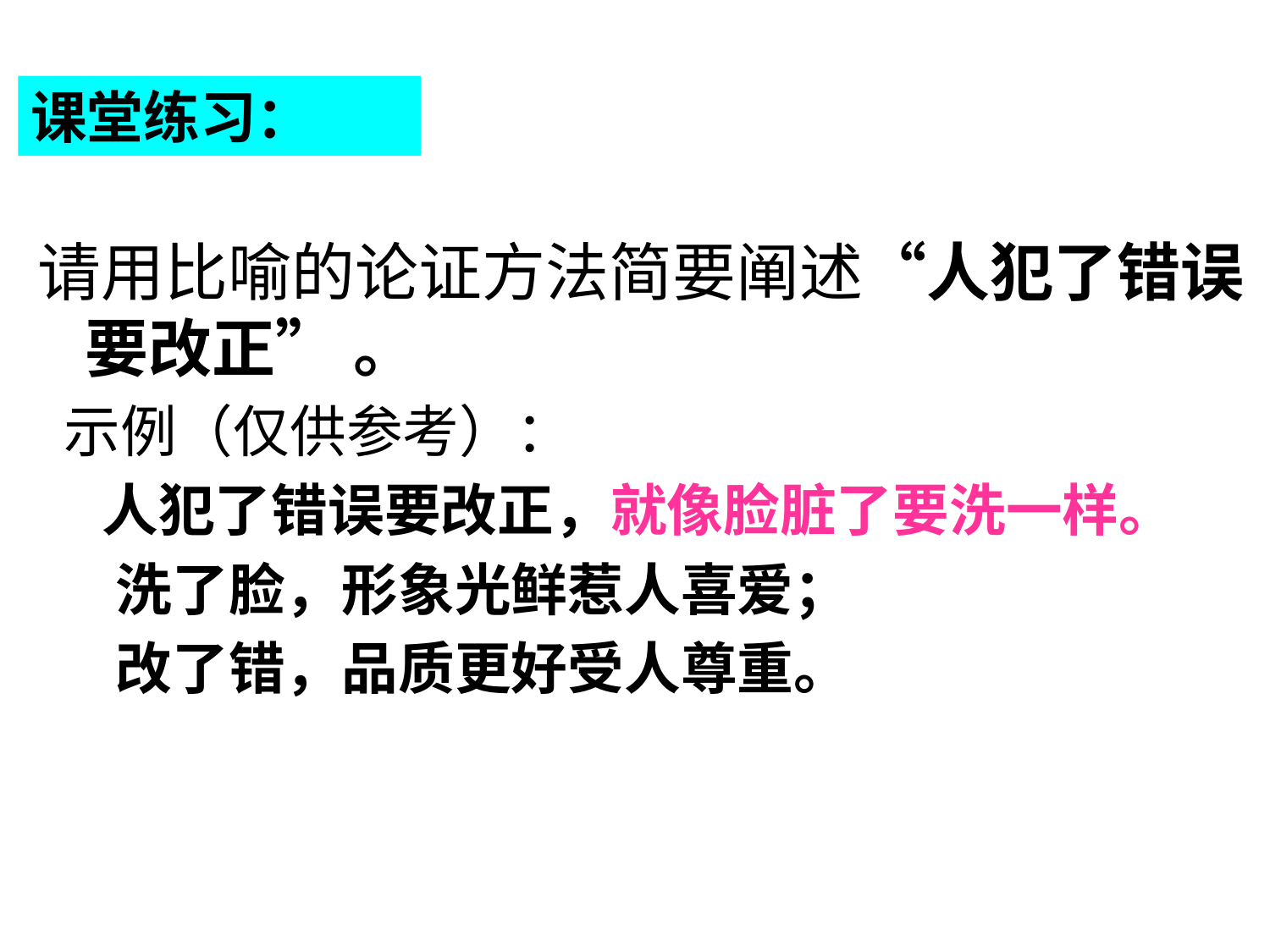

课堂练习：
请用比喻的论证方法简要阐述“人犯了错误要改正” 。
 示例（仅供参考）：
    人犯了错误要改正，就像脸脏了要洗一样。
     洗了脸，形象光鲜惹人喜爱；
     改了错，品质更好受人尊重。